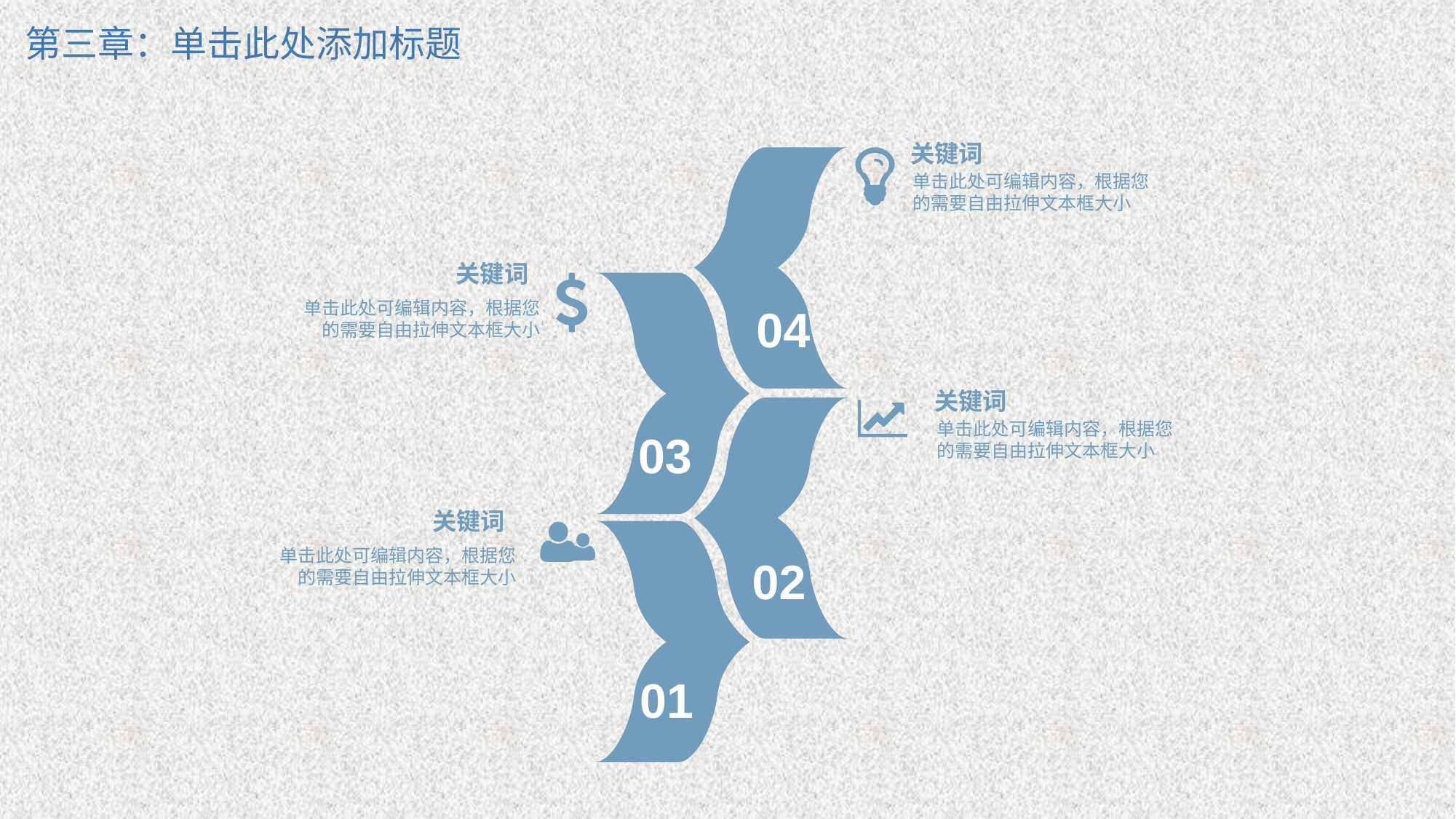

第三章：单击此处添加标题
关键词

单击此处可编辑内容，根据您的需要自由拉伸文本框大小
关键词

04
单击此处可编辑内容，根据您的需要自由拉伸文本框大小
关键词

单击此处可编辑内容，根据您的需要自由拉伸文本框大小
03
关键词

单击此处可编辑内容，根据您的需要自由拉伸文本框大小
02
01